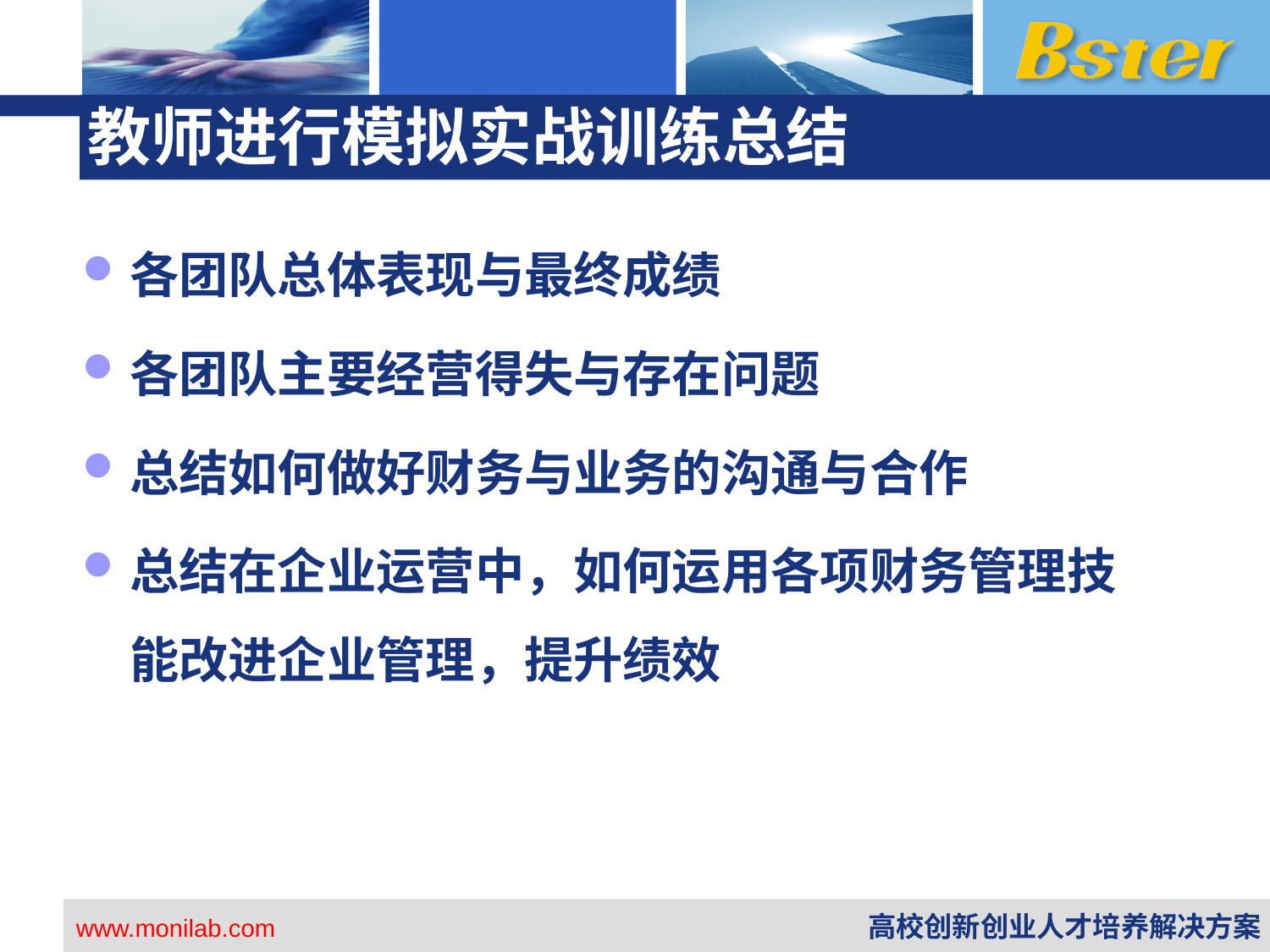

# 教师进行模拟实战训练总结
各团队总体表现与最终成绩
各团队主要经营得失与存在问题
总结如何做好财务与业务的沟通与合作
总结在企业运营中，如何运用各项财务管理技能改进企业管理，提升绩效